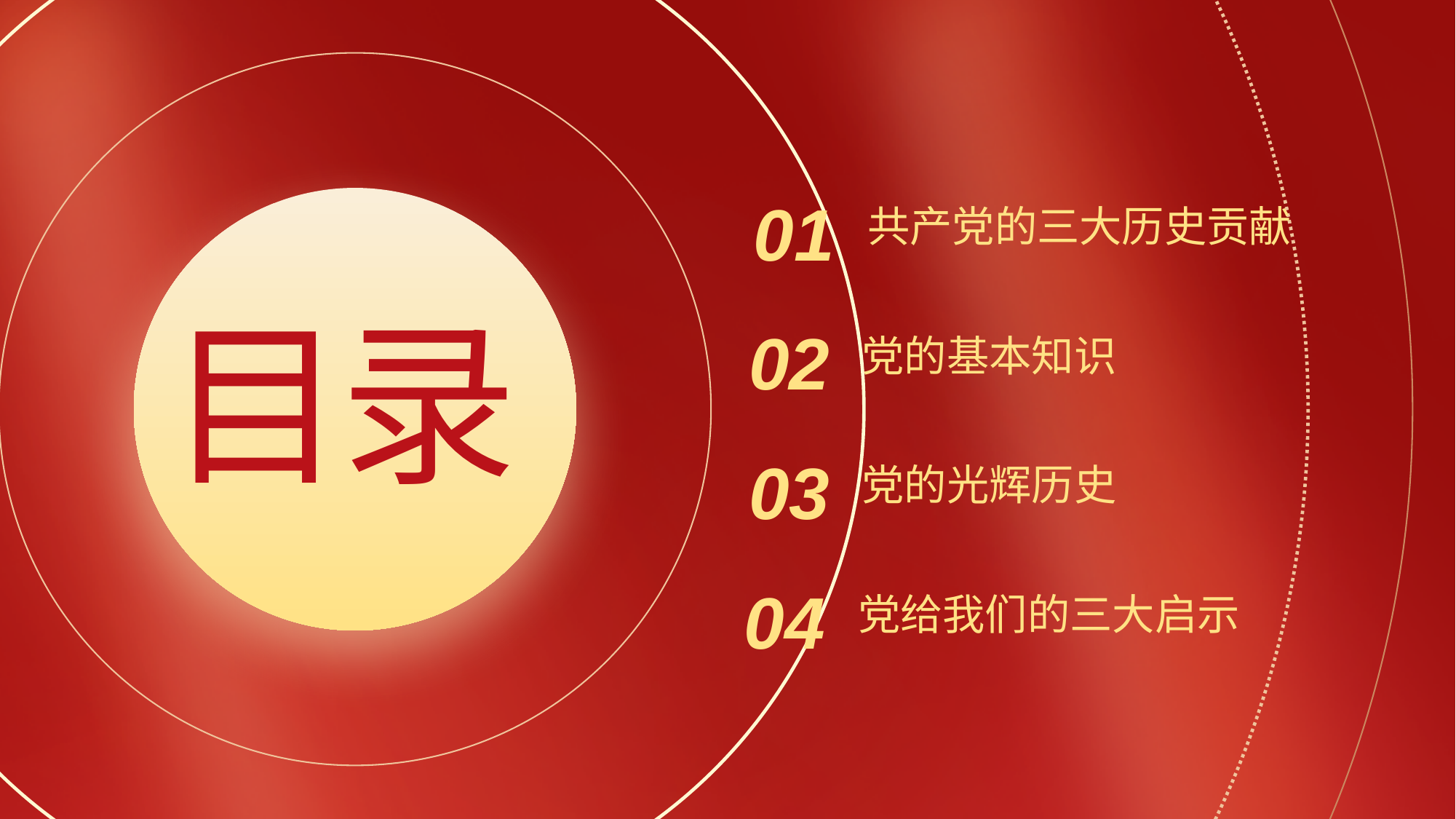

目
录
01
共产党的三大历史贡献
02
党的基本知识
03
党的光辉历史
04
党给我们的三大启示